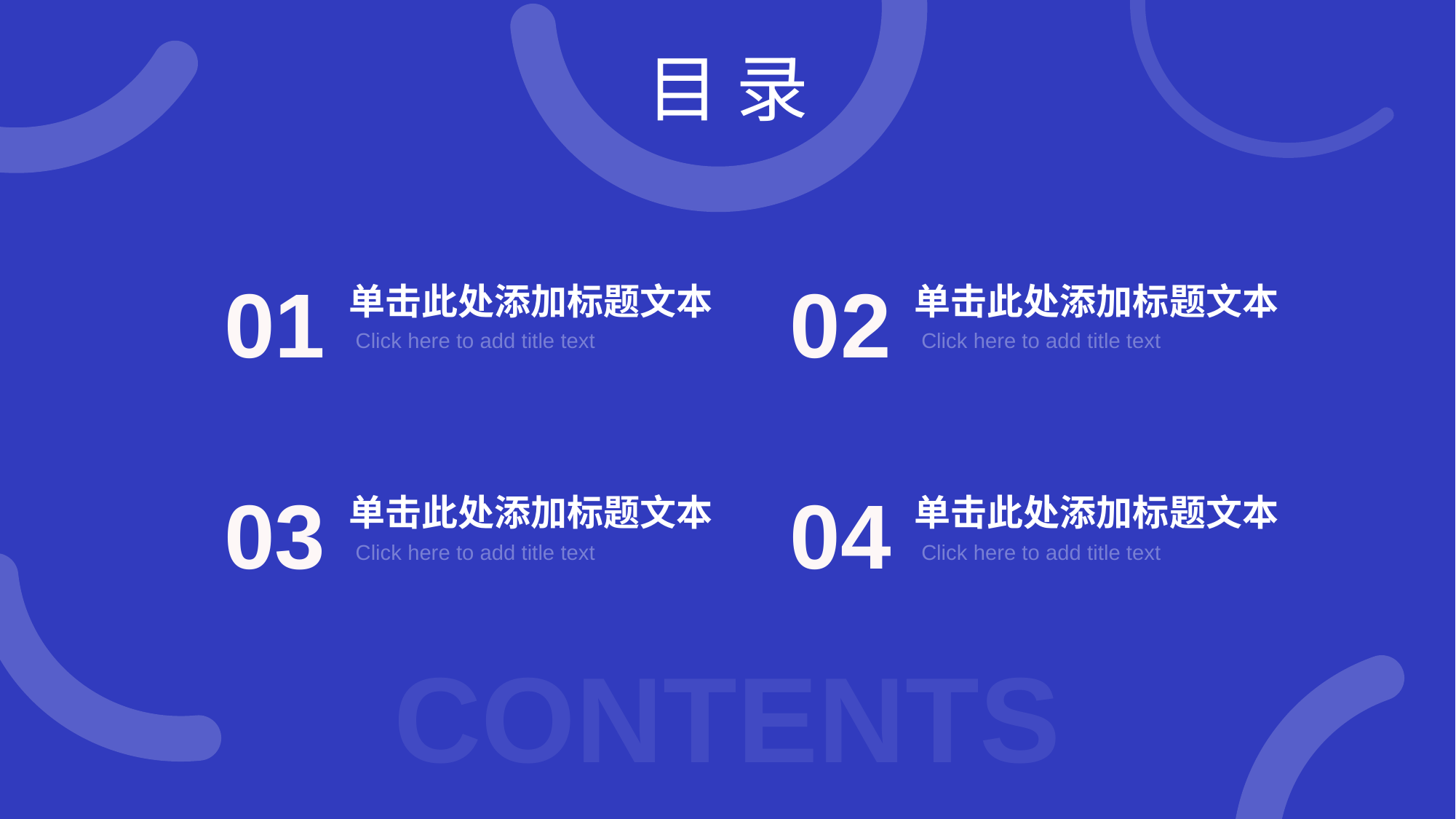

目 录

01
单击此处添加标题文本
Click here to add title text

02
单击此处添加标题文本
Click here to add title text

03
单击此处添加标题文本
Click here to add title text

04
单击此处添加标题文本
Click here to add title text

CONTENTS